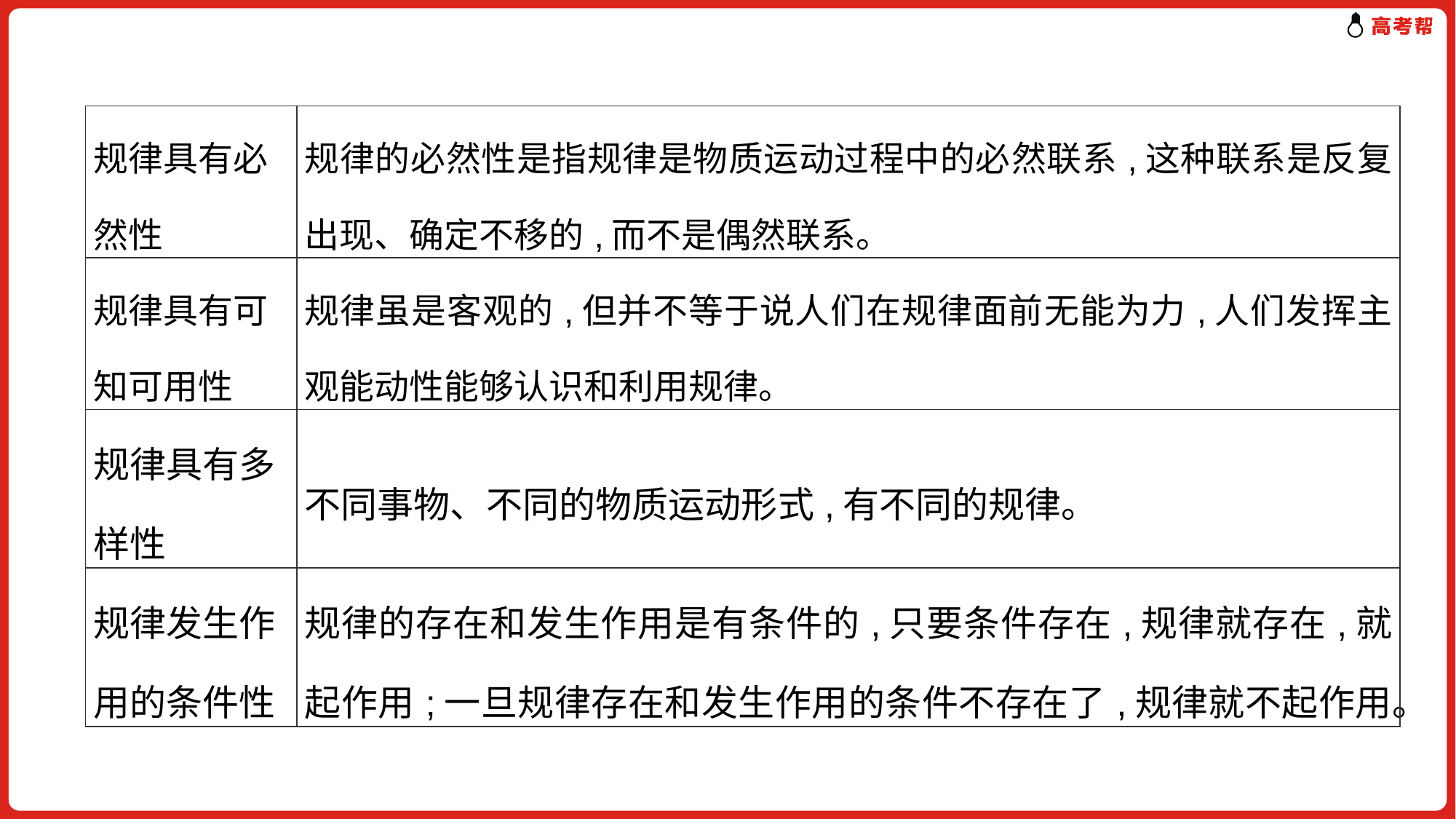

| 规律具有必然性 | 规律的必然性是指规律是物质运动过程中的必然联系,这种联系是反复出现、确定不移的,而不是偶然联系。 |
| --- | --- |
| 规律具有可知可用性 | 规律虽是客观的,但并不等于说人们在规律面前无能为力,人们发挥主观能动性能够认识和利用规律。 |
| 规律具有多样性 | 不同事物、不同的物质运动形式,有不同的规律。 |
| 规律发生作用的条件性 | 规律的存在和发生作用是有条件的,只要条件存在,规律就存在,就起作用;一旦规律存在和发生作用的条件不存在了,规律就不起作用。 |